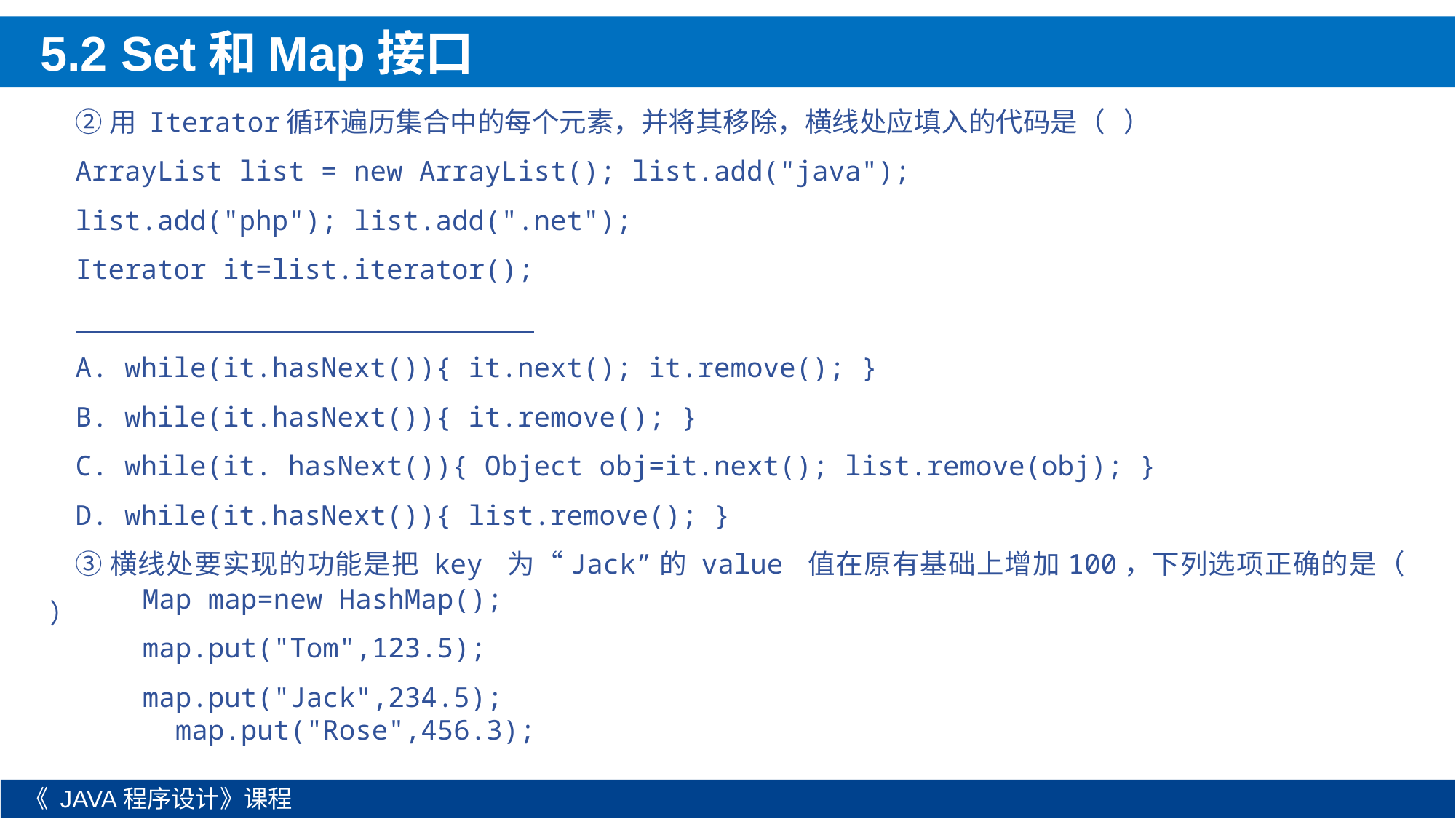

5.2 Set和Map接口
②用 Iterator循环遍历集合中的每个元素，并将其移除，横线处应填入的代码是（   ）
ArrayList list = new ArrayList(); list.add("java");
list.add("php"); list.add(".net");
Iterator it=list.iterator();

A. while(it.hasNext()){ it.next(); it.remove(); }
B. while(it.hasNext()){ it.remove(); }
C. while(it. hasNext()){ Object obj=it.next(); list.remove(obj); }
D. while(it.hasNext()){ list.remove(); }
③横线处要实现的功能是把 key 为“Jack”的 value 值在原有基础上增加100，下列选项正确的是（   ）
Map map=new HashMap();
map.put("Tom",123.5);
map.put("Jack",234.5);
  map.put("Rose",456.3);
《 JAVA程序设计》课程